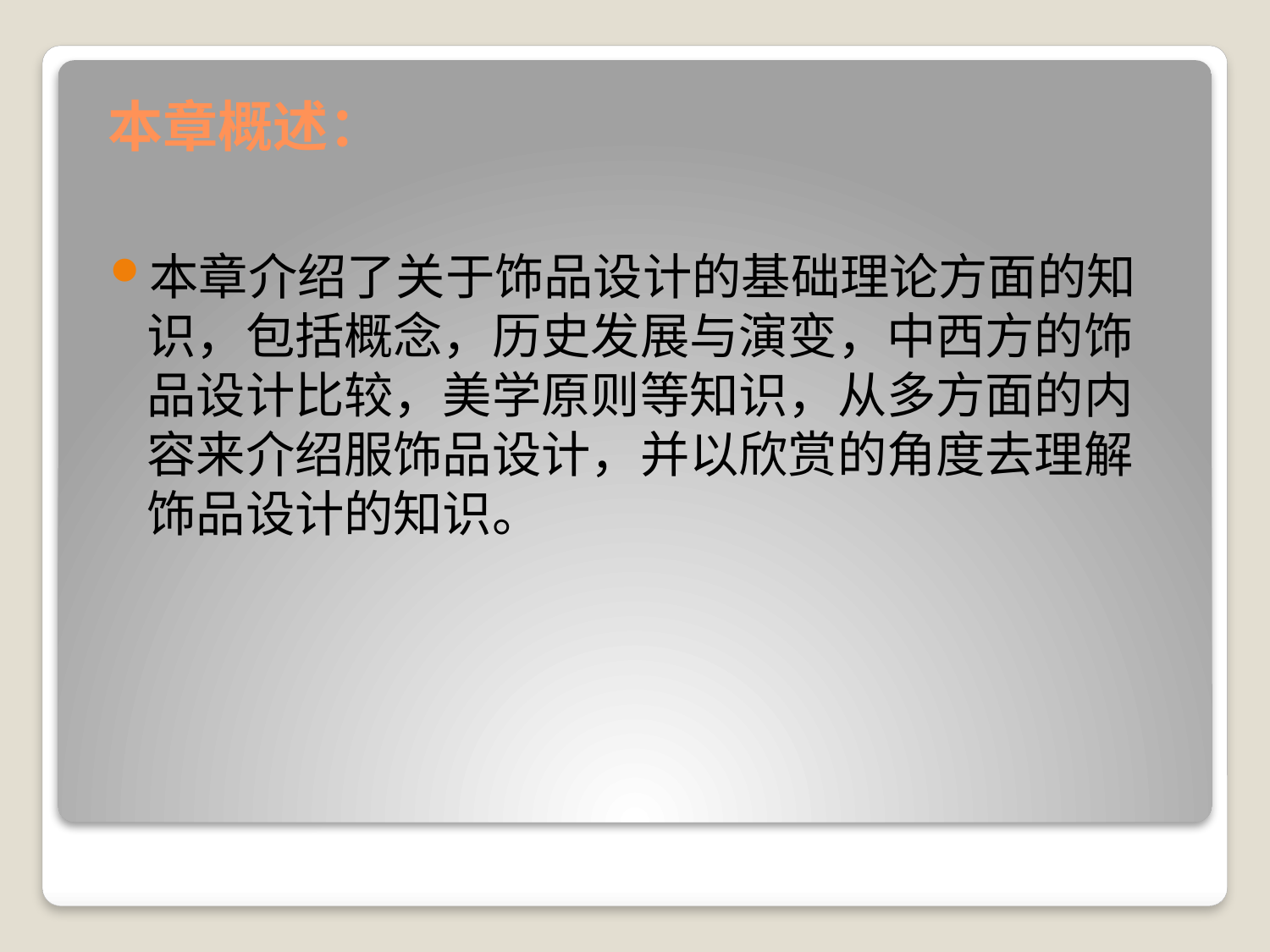

# 本章概述：
本章介绍了关于饰品设计的基础理论方面的知识，包括概念，历史发展与演变，中西方的饰品设计比较，美学原则等知识，从多方面的内容来介绍服饰品设计，并以欣赏的角度去理解饰品设计的知识。